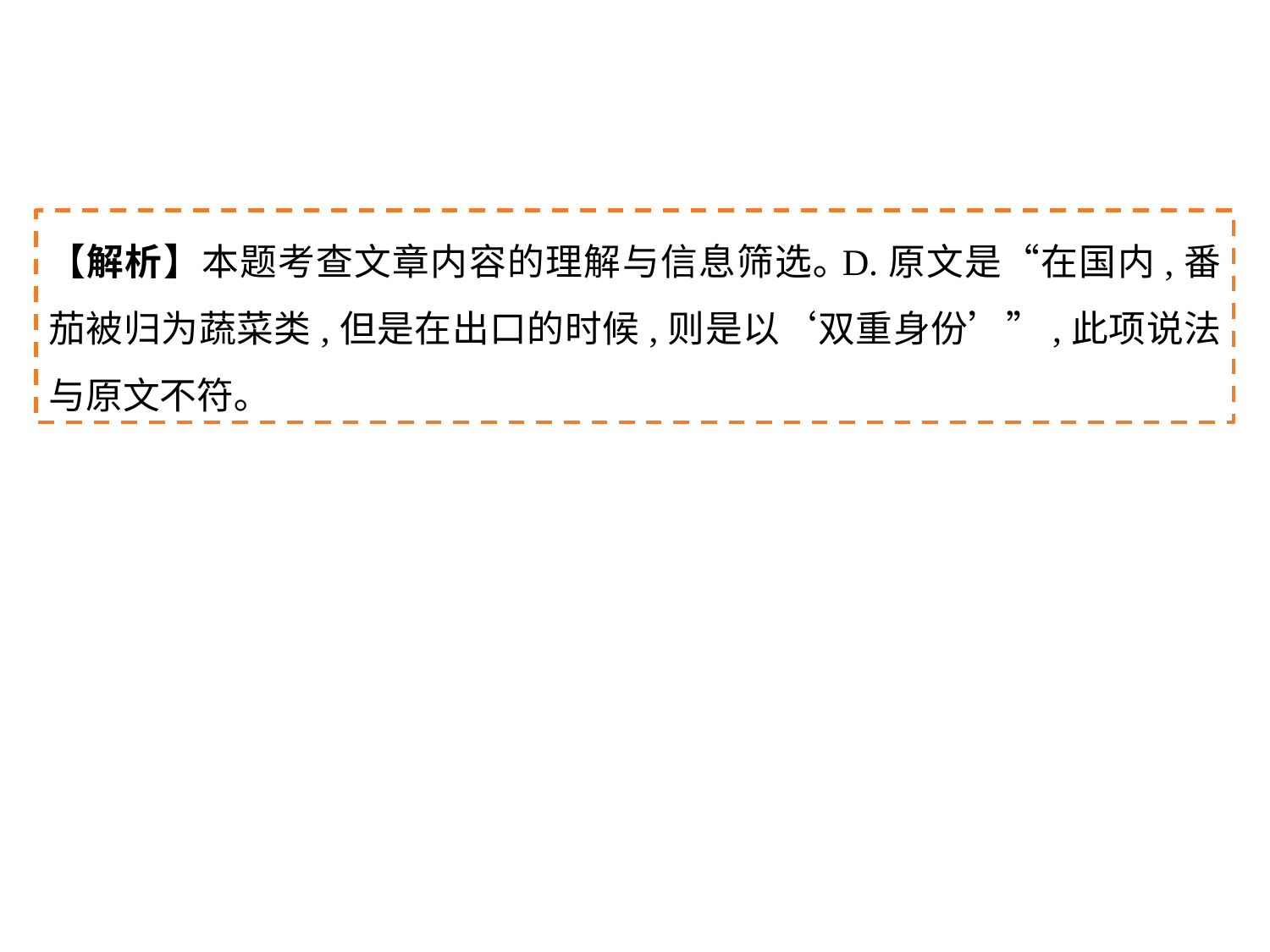

【解析】本题考查文章内容的理解与信息筛选｡D.原文是“在国内,番茄被归为蔬菜类,但是在出口的时候,则是以‘双重身份’”,此项说法与原文不符｡